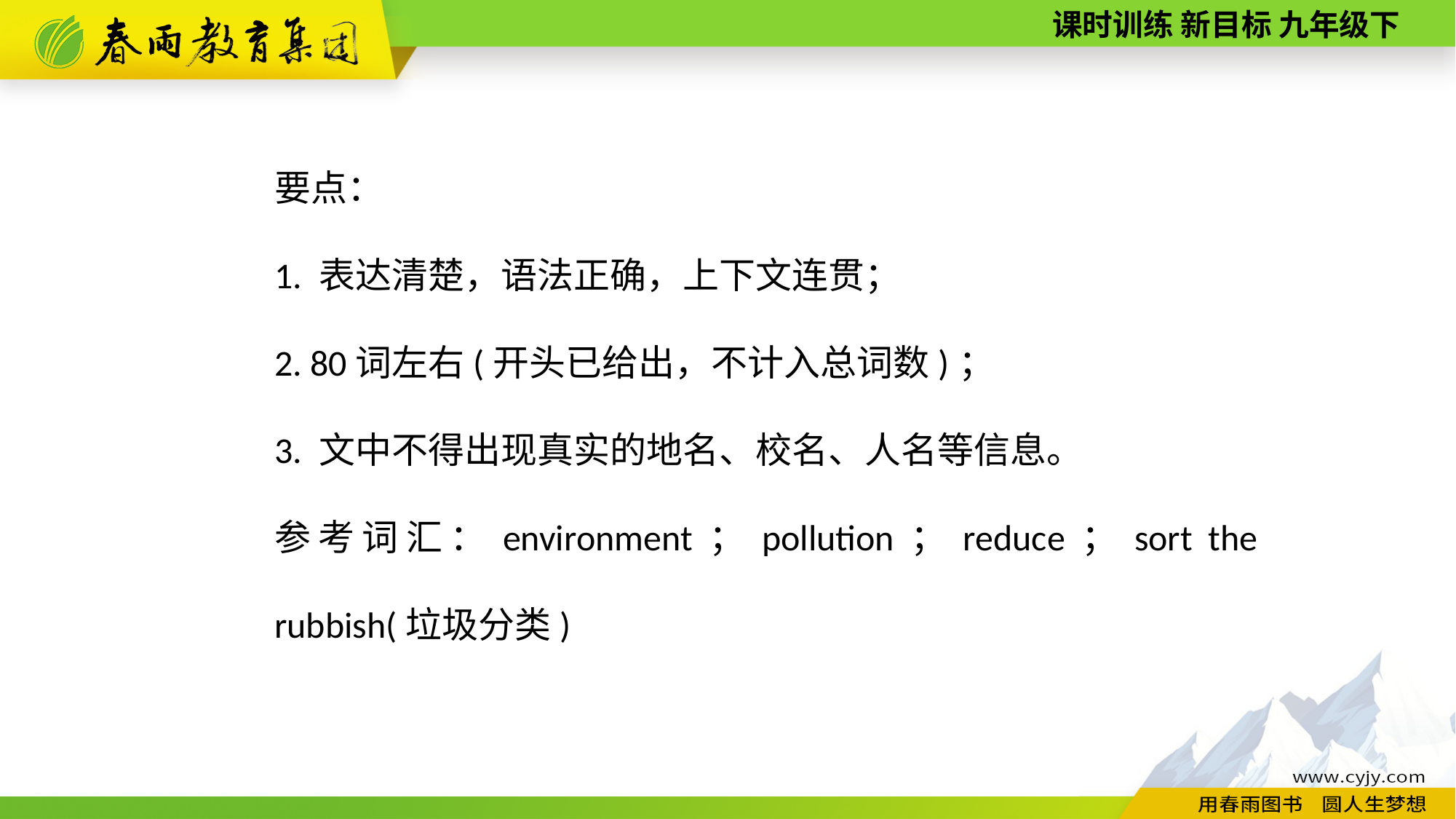

要点：
1. 表达清楚，语法正确，上下文连贯；
2. 80词左右(开头已给出，不计入总词数)；
3. 文中不得出现真实的地名、校名、人名等信息。
参考词汇：environment；pollution；reduce；sort the rubbish(垃圾分类)